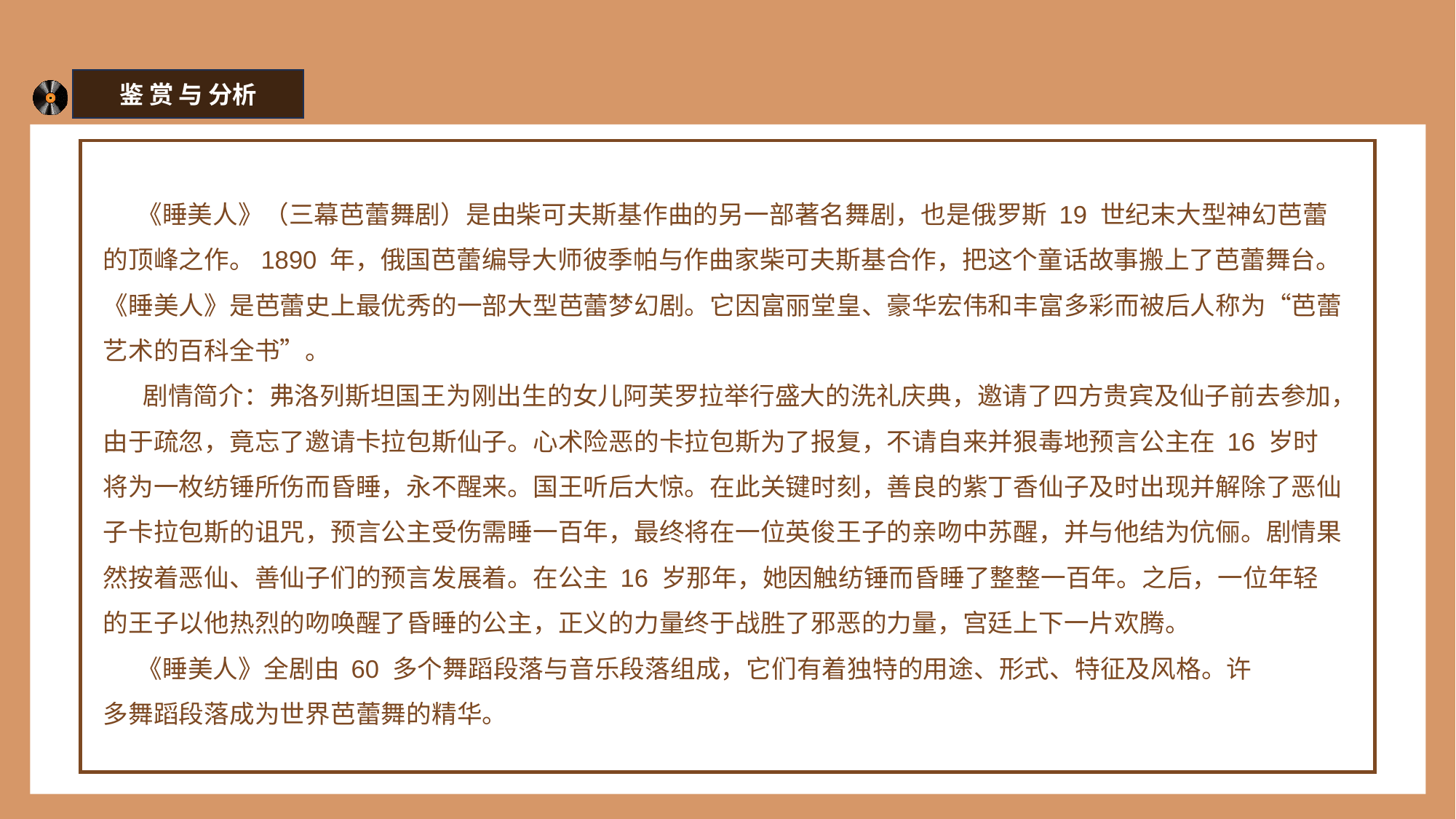

鉴 赏 与 分析

     《睡美人》（三幕芭蕾舞剧）是由柴可夫斯基作曲的另一部著名舞剧，也是俄罗斯 19 世纪末大型神幻芭蕾的顶峰之作。1890 年，俄国芭蕾编导大师彼季帕与作曲家柴可夫斯基合作，把这个童话故事搬上了芭蕾舞台。《睡美人》是芭蕾史上最优秀的一部大型芭蕾梦幻剧。它因富丽堂皇、豪华宏伟和丰富多彩而被后人称为“芭蕾艺术的百科全书”。
      剧情简介：弗洛列斯坦国王为刚出生的女儿阿芙罗拉举行盛大的洗礼庆典，邀请了四方贵宾及仙子前去参加，由于疏忽，竟忘了邀请卡拉包斯仙子。心术险恶的卡拉包斯为了报复，不请自来并狠毒地预言公主在 16 岁时将为一枚纺锤所伤而昏睡，永不醒来。国王听后大惊。在此关键时刻，善良的紫丁香仙子及时出现并解除了恶仙子卡拉包斯的诅咒，预言公主受伤需睡一百年，最终将在一位英俊王子的亲吻中苏醒，并与他结为伉俪。剧情果然按着恶仙、善仙子们的预言发展着。在公主 16 岁那年，她因触纺锤而昏睡了整整一百年。之后，一位年轻的王子以他热烈的吻唤醒了昏睡的公主，正义的力量终于战胜了邪恶的力量，宫廷上下一片欢腾。
     《睡美人》全剧由 60 多个舞蹈段落与音乐段落组成，它们有着独特的用途、形式、特征及风格。许
多舞蹈段落成为世界芭蕾舞的精华。